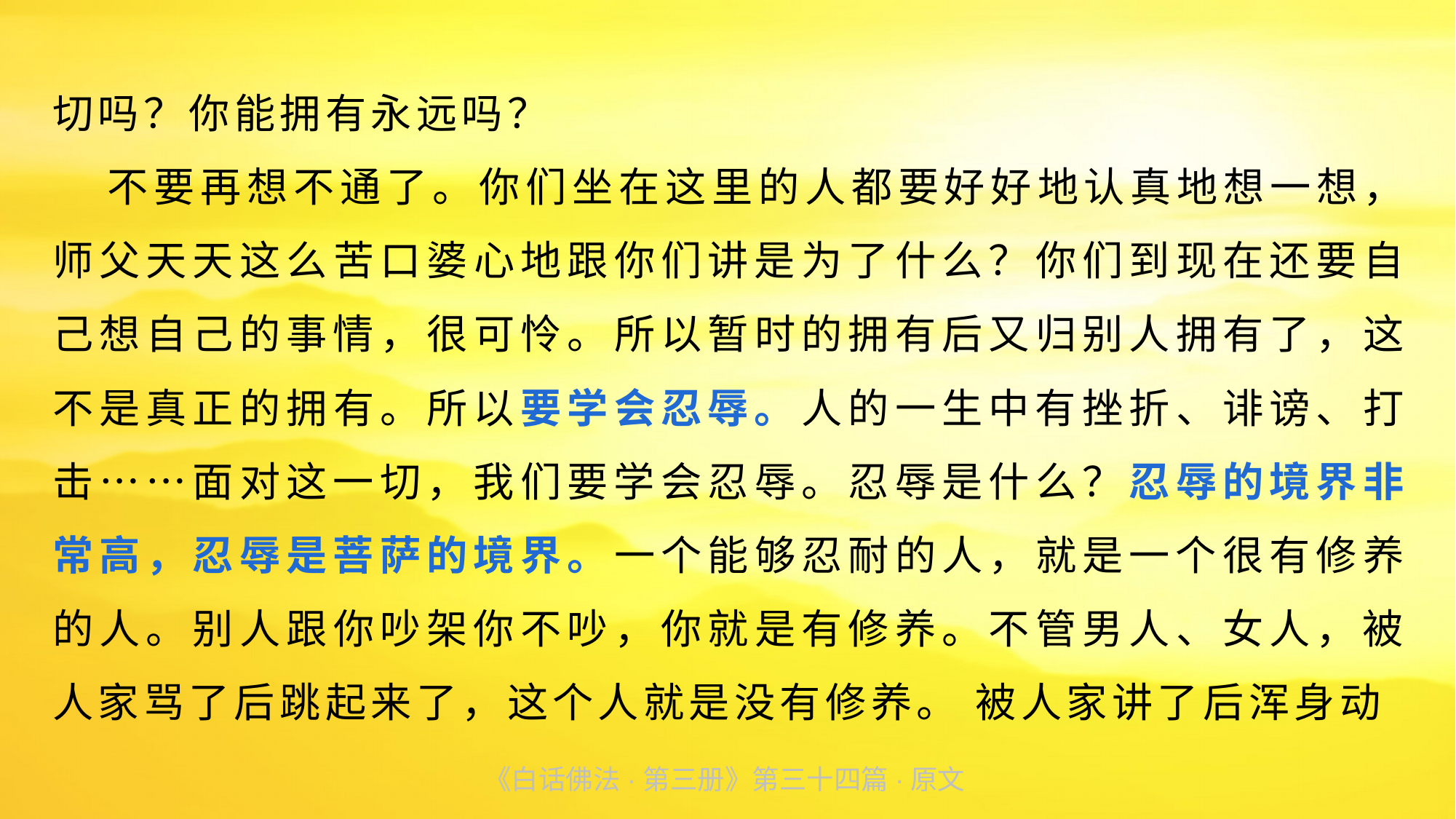

切吗？你能拥有永远吗？
   不要再想不通了。你们坐在这里的人都要好好地认真地想一想，师父天天这么苦口婆心地跟你们讲是为了什么？你们到现在还要自己想自己的事情，很可怜。所以暂时的拥有后又归别人拥有了，这不是真正的拥有。所以要学会忍辱。人的一生中有挫折、诽谤、打击……面对这一切，我们要学会忍辱。忍辱是什么？忍辱的境界非常高，忍辱是菩萨的境界。一个能够忍耐的人，就是一个很有修养的人。别人跟你吵架你不吵，你就是有修养。不管男人、女人，被人家骂了后跳起来了，这个人就是没有修养。 被人家讲了后浑身动
《白话佛法·第三册》第三十四篇·原文